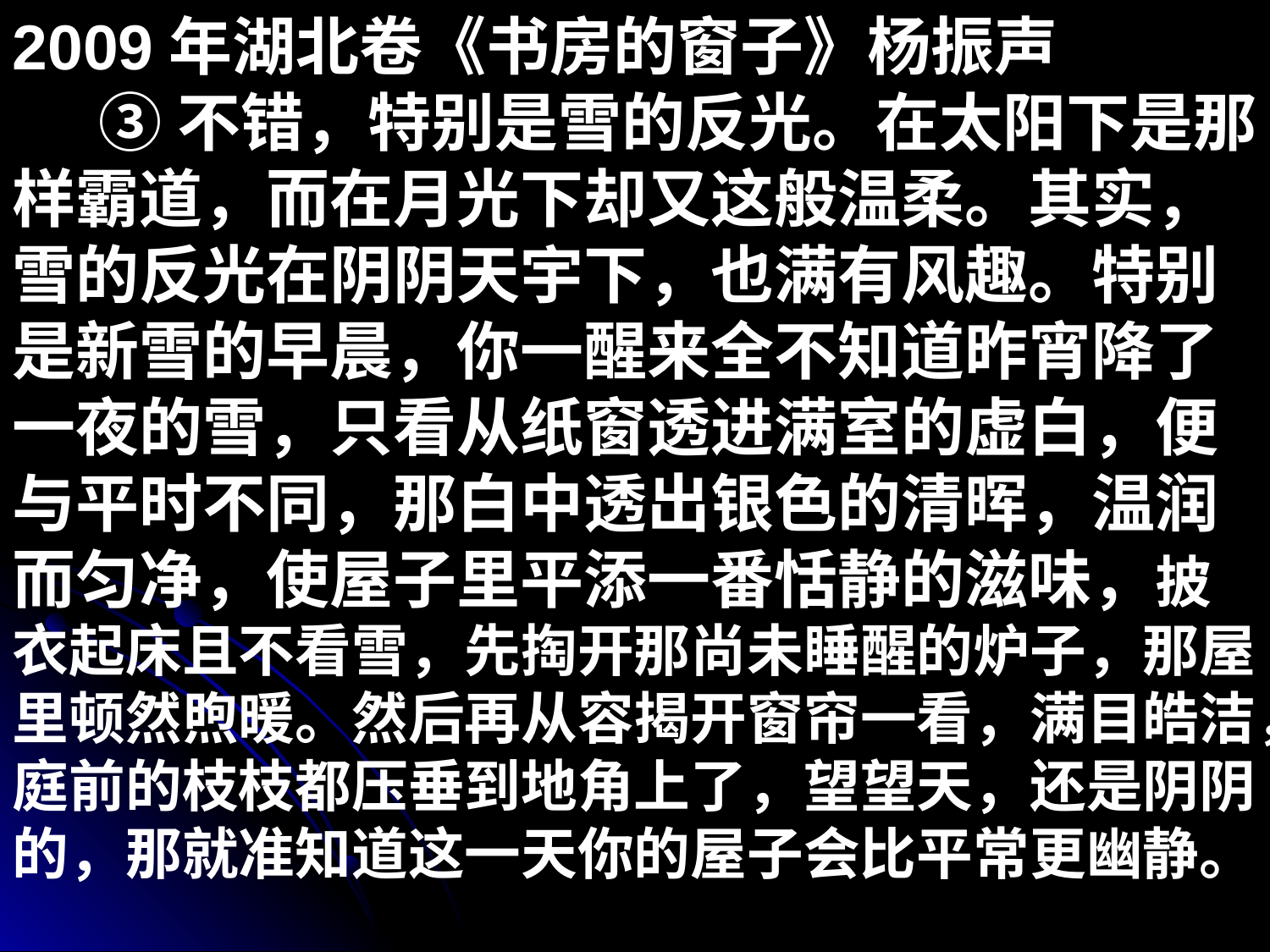

2009年湖北卷《书房的窗子》杨振声
      ③不错，特别是雪的反光。在太阳下是那样霸道，而在月光下却又这般温柔。其实，雪的反光在阴阴天宇下，也满有风趣。特别是新雪的早晨，你一醒来全不知道昨宵降了一夜的雪，只看从纸窗透进满室的虚白，便与平时不同，那白中透出银色的清晖，温润而匀净，使屋子里平添一番恬静的滋味，披衣起床且不看雪，先掏开那尚未睡醒的炉子，那屋里顿然煦暖。然后再从容揭开窗帘一看，满目皓洁，庭前的枝枝都压垂到地角上了，望望天，还是阴阴的，那就准知道这一天你的屋子会比平常更幽静。